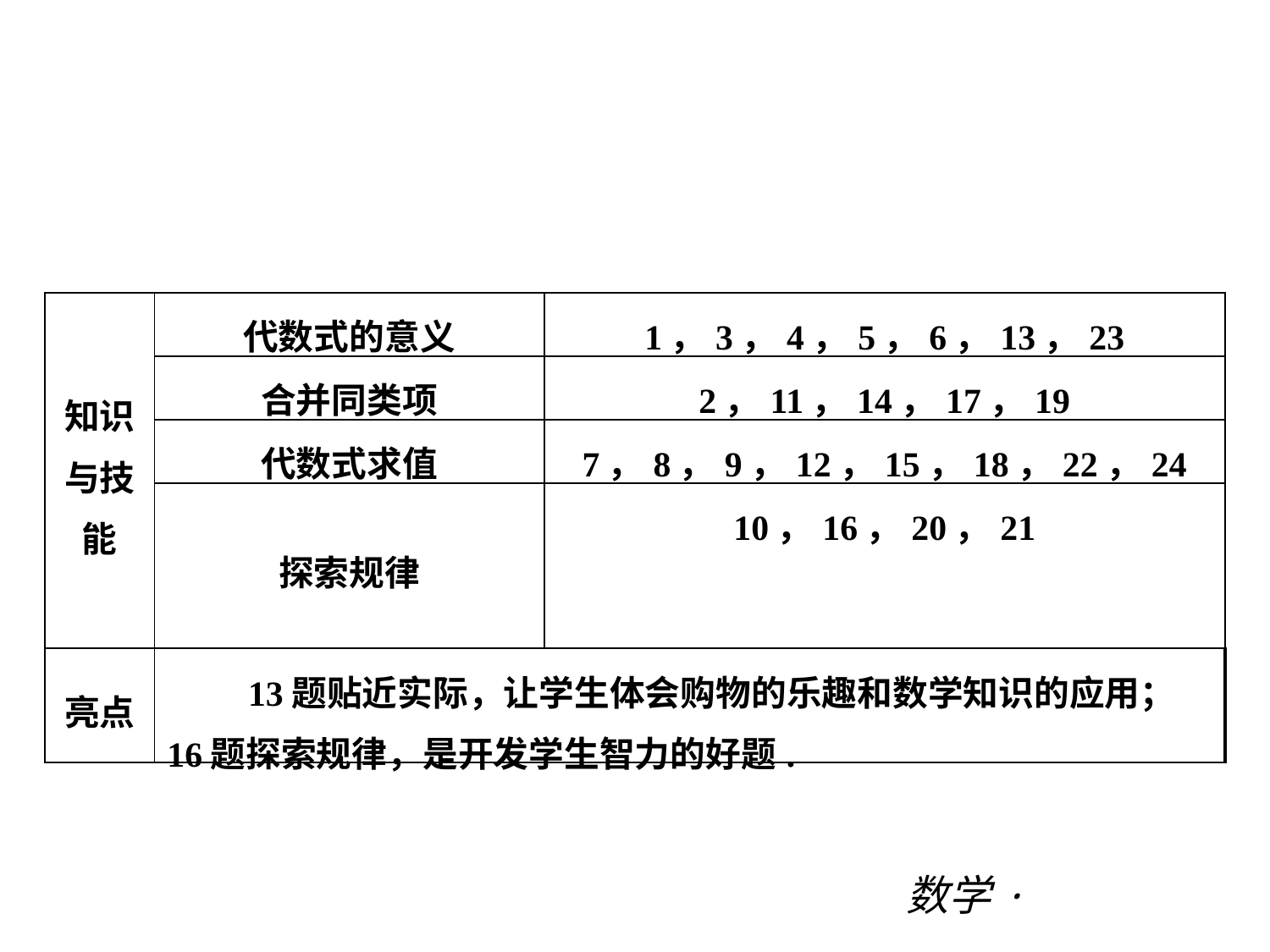

第三章 |过关测试
| 知识与技能 | 代数式的意义 | 1，3，4，5，6，13，23 |
| --- | --- | --- |
|  | 合并同类项 | 2，11，14，17，19 |
|  | 代数式求值 | 7，8，9，12，15，18，22，24 |
|  | 探索规律 | 10，16，20，21 |
| 亮点 | 13题贴近实际，让学生体会购物的乐趣和数学知识的应用；16题探索规律，是开发学生智力的好题. |  |
数学·新课标（BS）